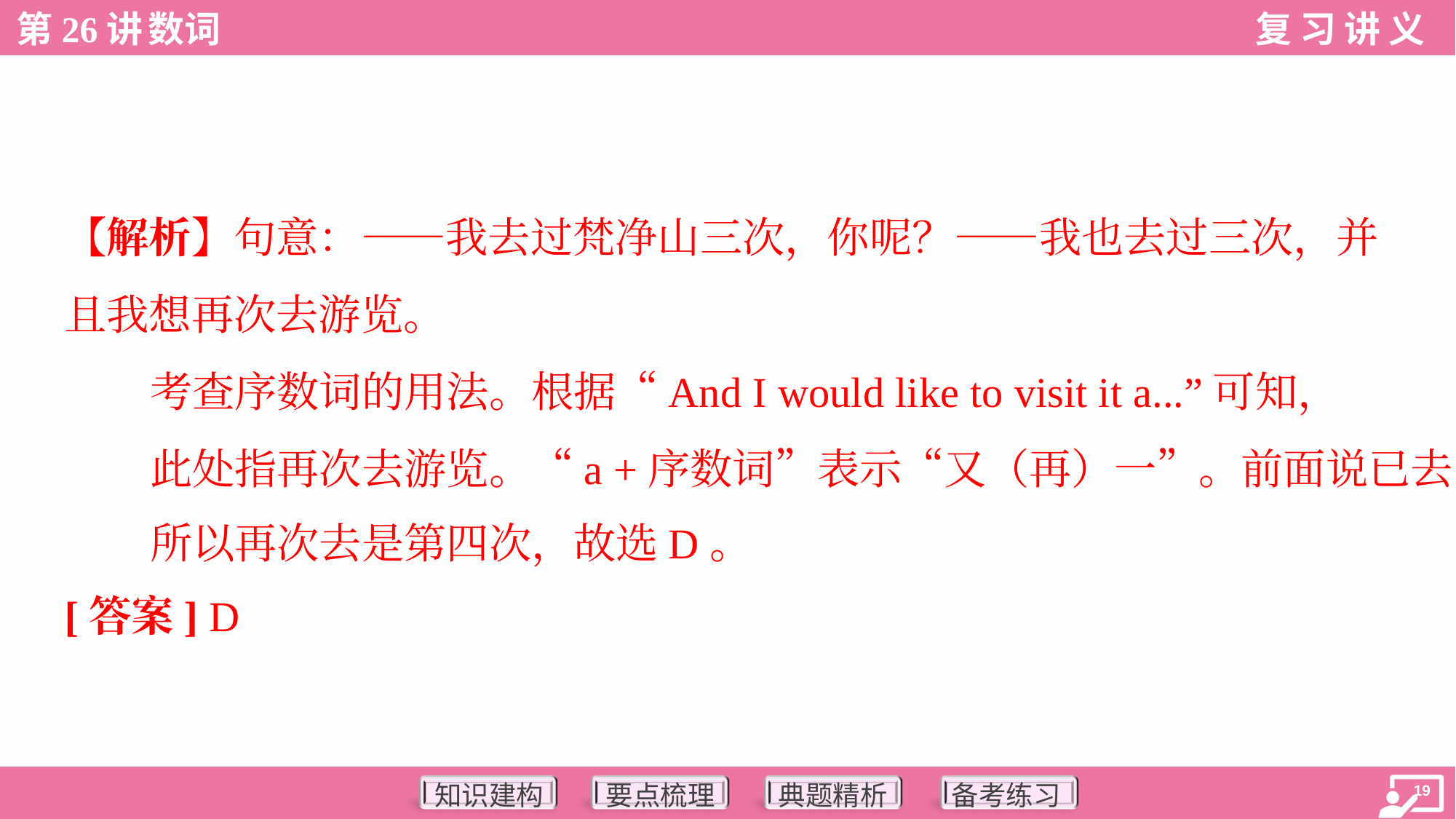

【解析】句意：——我去过梵净山三次，你呢？——我也去过三次，并
且我想再次去游览。
考查序数词的用法。根据“And I would like to visit it a...”可知，
此处指再次去游览。“a +序数词”表示“又（再）一”。前面说已去了三次，
所以再次去是第四次，故选D。
[答案] D